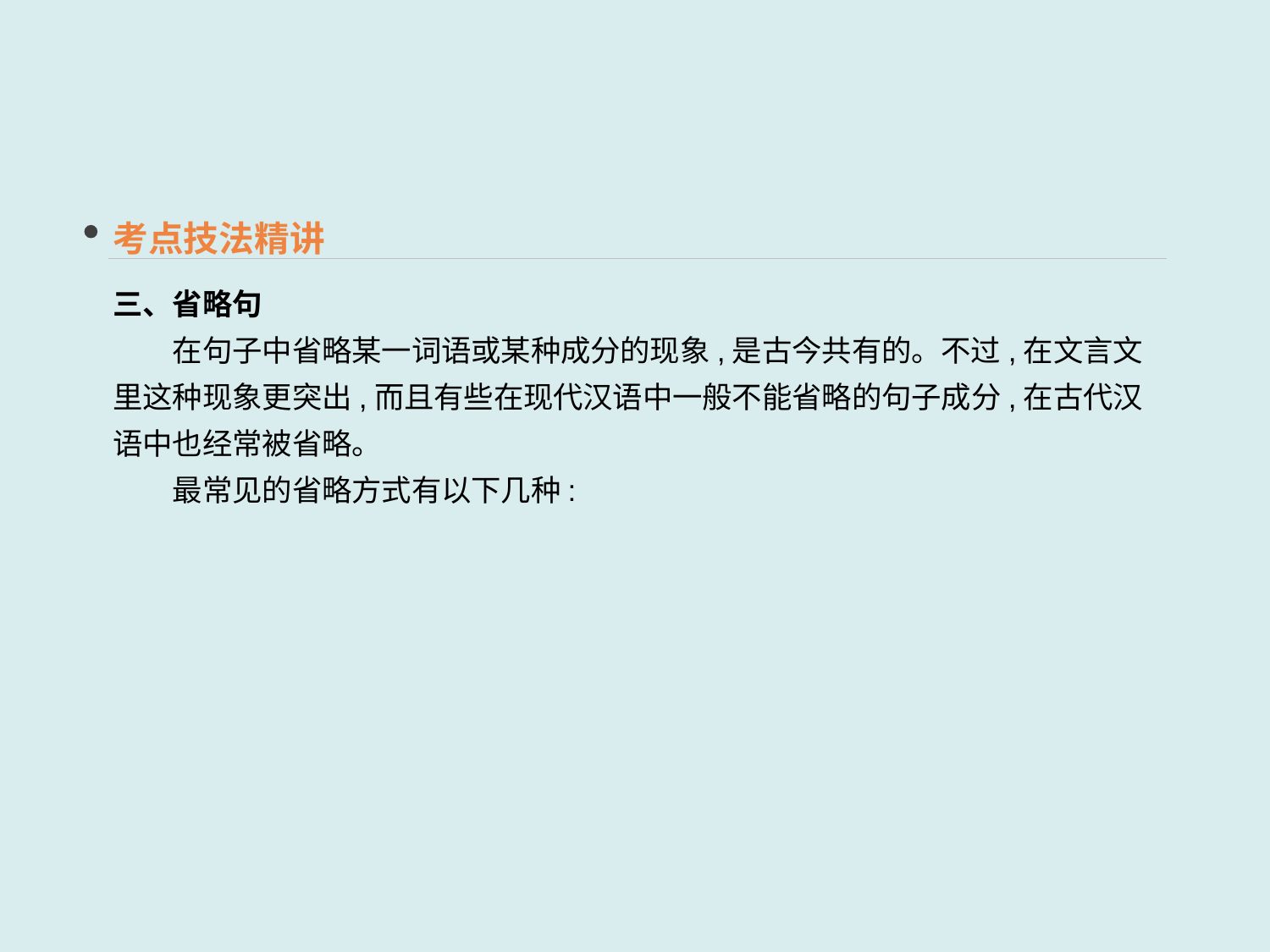

考点技法精讲

三、省略句
　　在句子中省略某一词语或某种成分的现象,是古今共有的。不过,在文言文里这种现象更突出,而且有些在现代汉语中一般不能省略的句子成分,在古代汉语中也经常被省略。
　　最常见的省略方式有以下几种: